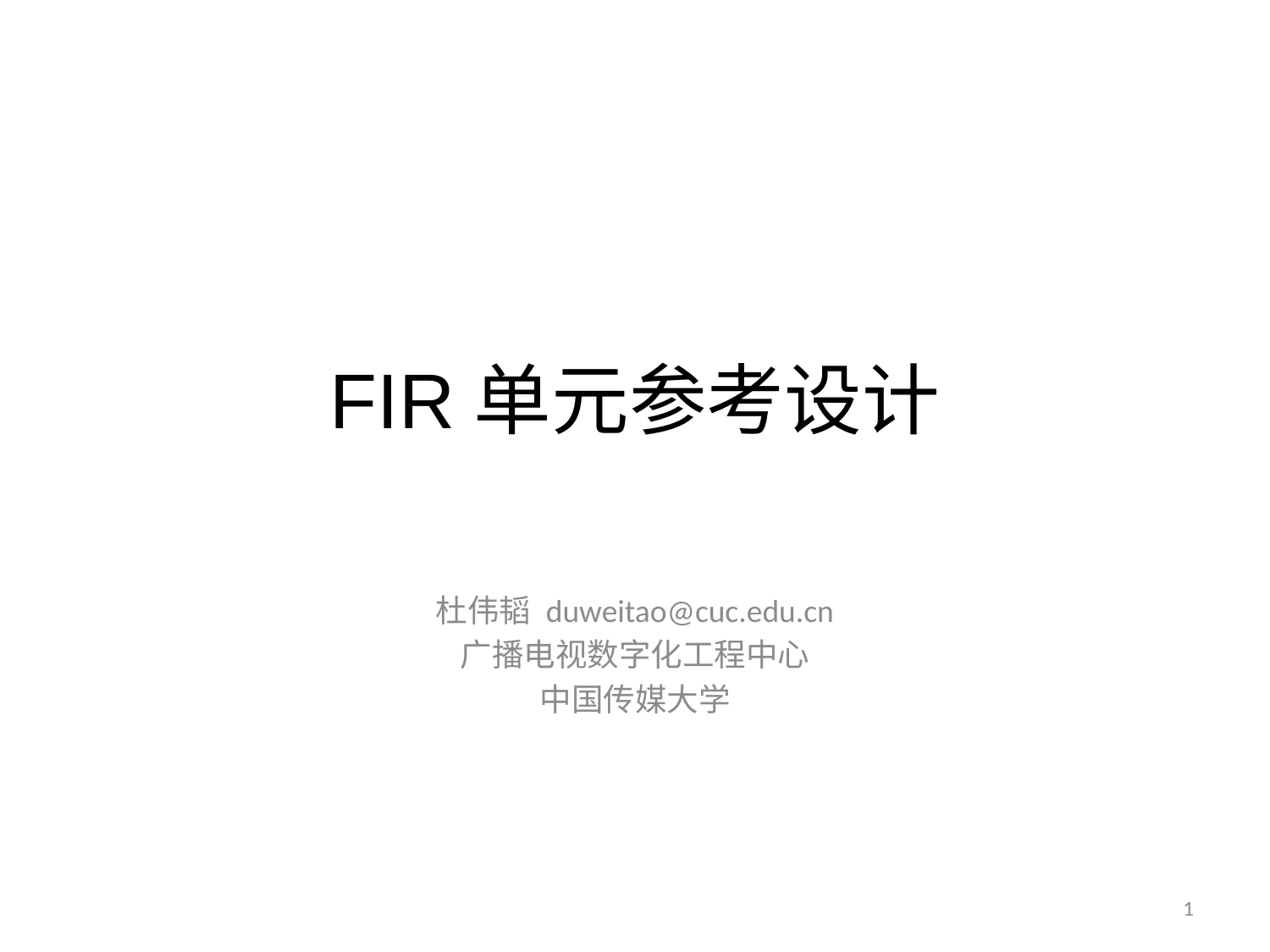

# FIR单元参考设计

杜伟韬 duweitao@cuc.edu.cn
广播电视数字化工程中心
中国传媒大学
1